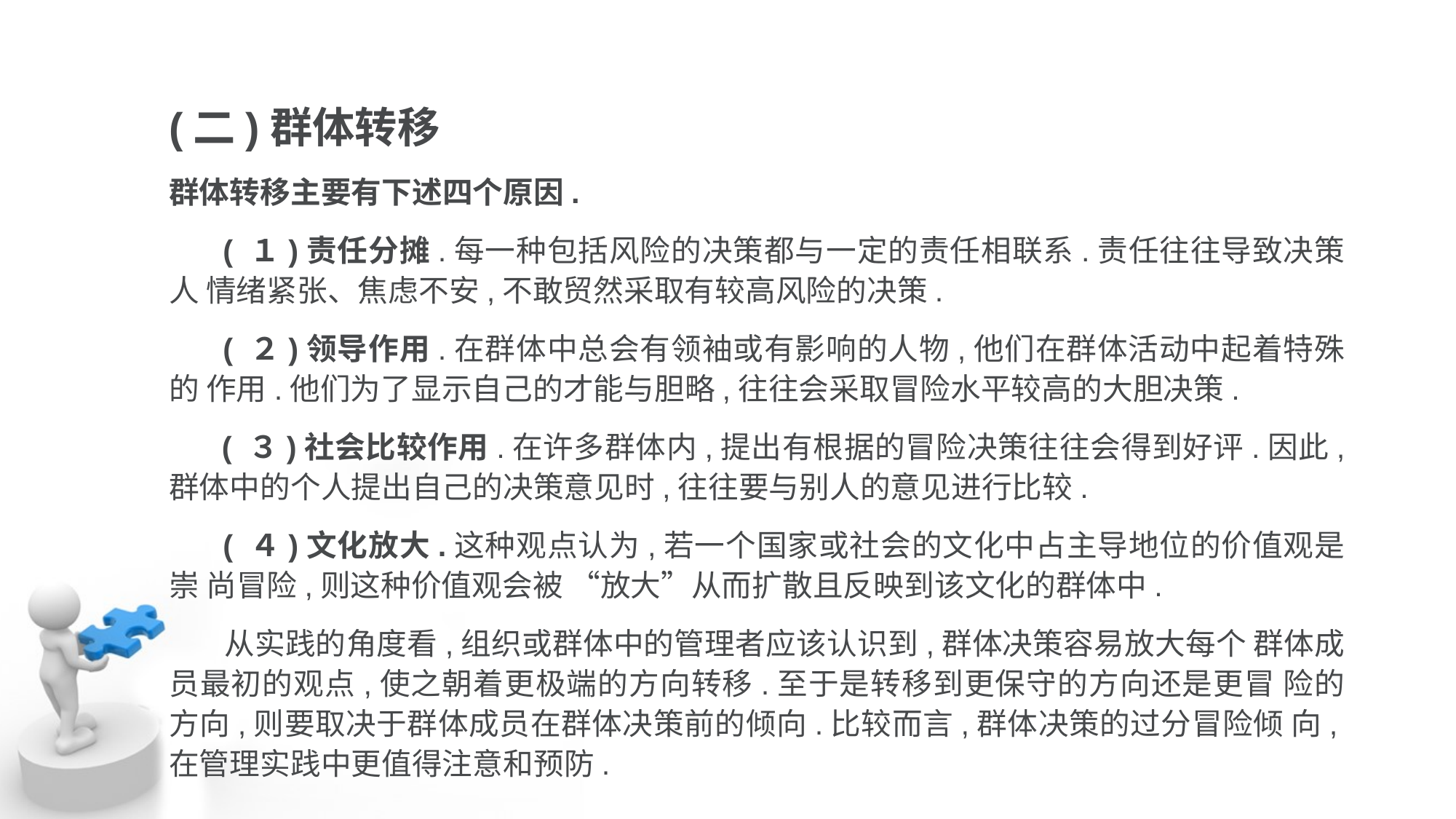

(二)群体转移
群体转移主要有下述四个原因.
      ( １)责任分摊.每一种包括风险的决策都与一定的责任相联系.责任往往导致决策人 情绪紧张、焦虑不安,不敢贸然采取有较高风险的决策.
      ( ２)领导作用.在群体中总会有领袖或有影响的人物,他们在群体活动中起着特殊的 作用.他们为了显示自己的才能与胆略,往往会采取冒险水平较高的大胆决策.
      ( ３)社会比较作用.在许多群体内,提出有根据的冒险决策往往会得到好评.因此, 群体中的个人提出自己的决策意见时,往往要与别人的意见进行比较.
      ( ４)文化放大.这种观点认为,若一个国家或社会的文化中占主导地位的价值观是崇 尚冒险,则这种价值观会被 “放大”从而扩散且反映到该文化的群体中.
       从实践的角度看,组织或群体中的管理者应该认识到,群体决策容易放大每个 群体成员最初的观点,使之朝着更极端的方向转移.至于是转移到更保守的方向还是更冒 险的方向,则要取决于群体成员在群体决策前的倾向.比较而言,群体决策的过分冒险倾 向,在管理实践中更值得注意和预防.